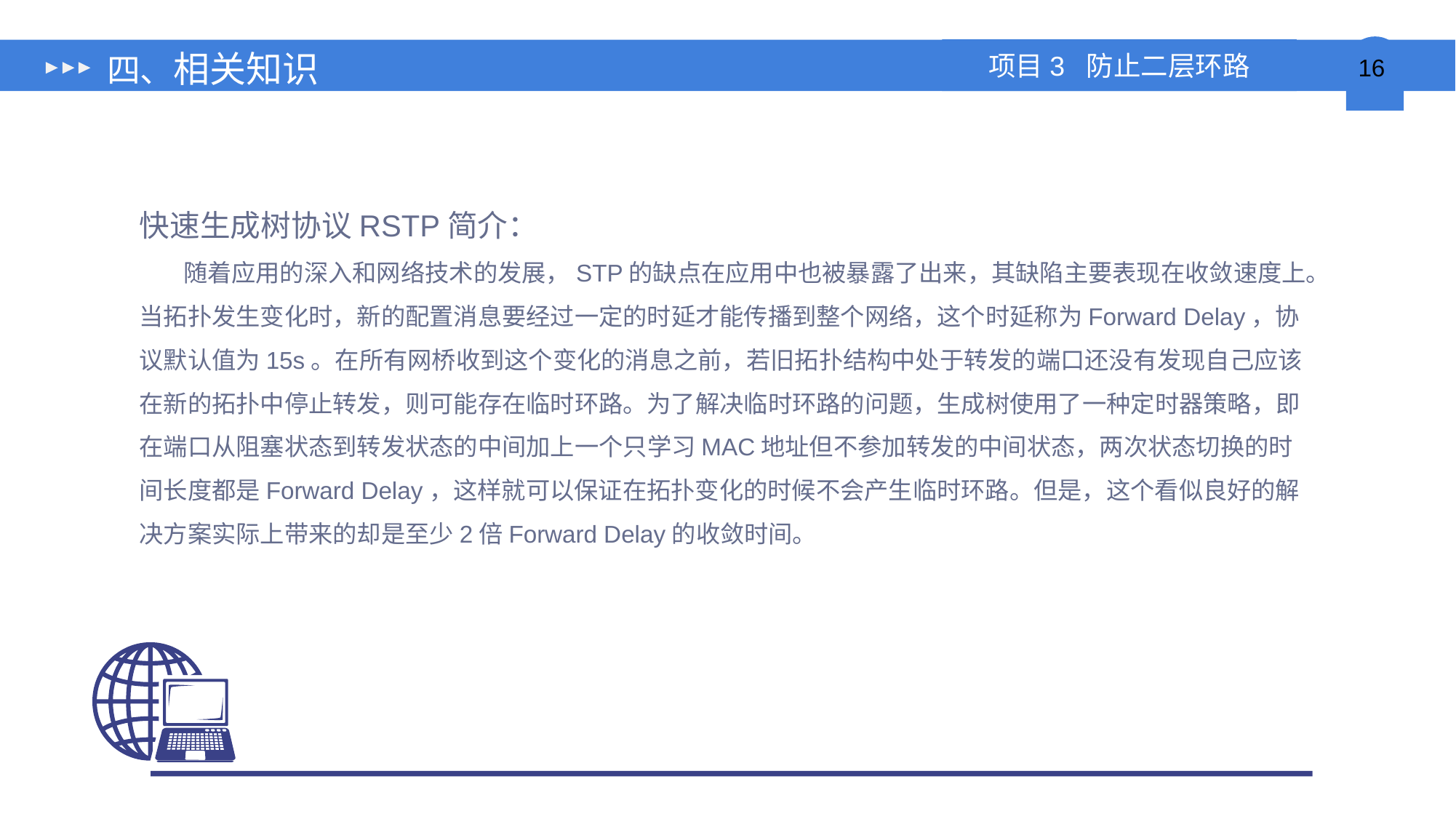

# 四、相关知识
快速生成树协议RSTP简介：
       随着应用的深入和网络技术的发展，STP的缺点在应用中也被暴露了出来，其缺陷主要表现在收敛速度上。当拓扑发生变化时，新的配置消息要经过一定的时延才能传播到整个网络，这个时延称为Forward Delay，协议默认值为15s。在所有网桥收到这个变化的消息之前，若旧拓扑结构中处于转发的端口还没有发现自己应该在新的拓扑中停止转发，则可能存在临时环路。为了解决临时环路的问题，生成树使用了一种定时器策略，即在端口从阻塞状态到转发状态的中间加上一个只学习MAC地址但不参加转发的中间状态，两次状态切换的时间长度都是Forward Delay，这样就可以保证在拓扑变化的时候不会产生临时环路。但是，这个看似良好的解决方案实际上带来的却是至少2倍Forward Delay的收敛时间。